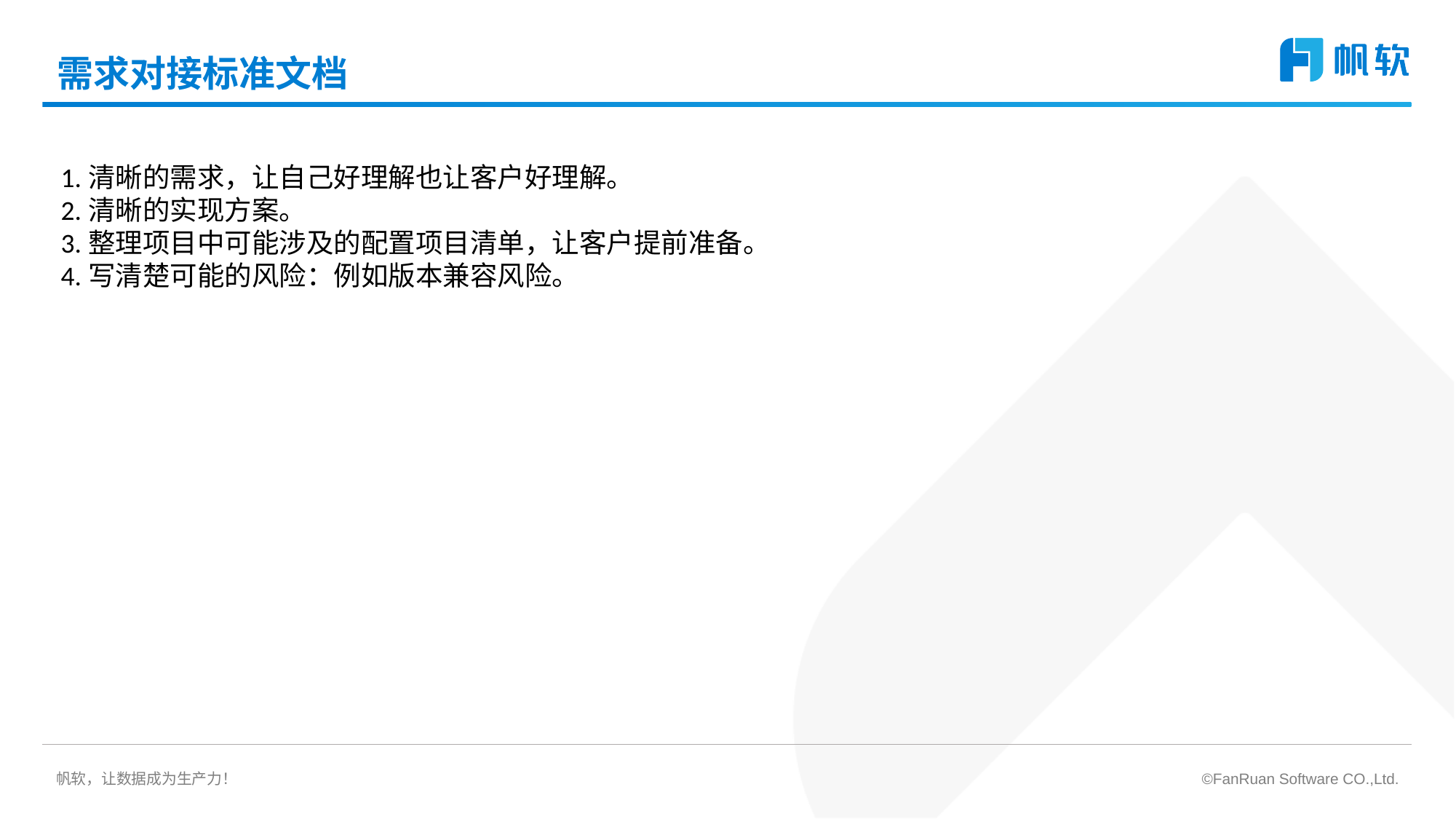

# 需求对接标准文档
1.清晰的需求，让自己好理解也让客户好理解。
2.清晰的实现方案。
3.整理项目中可能涉及的配置项目清单，让客户提前准备。
4.写清楚可能的风险：例如版本兼容风险。